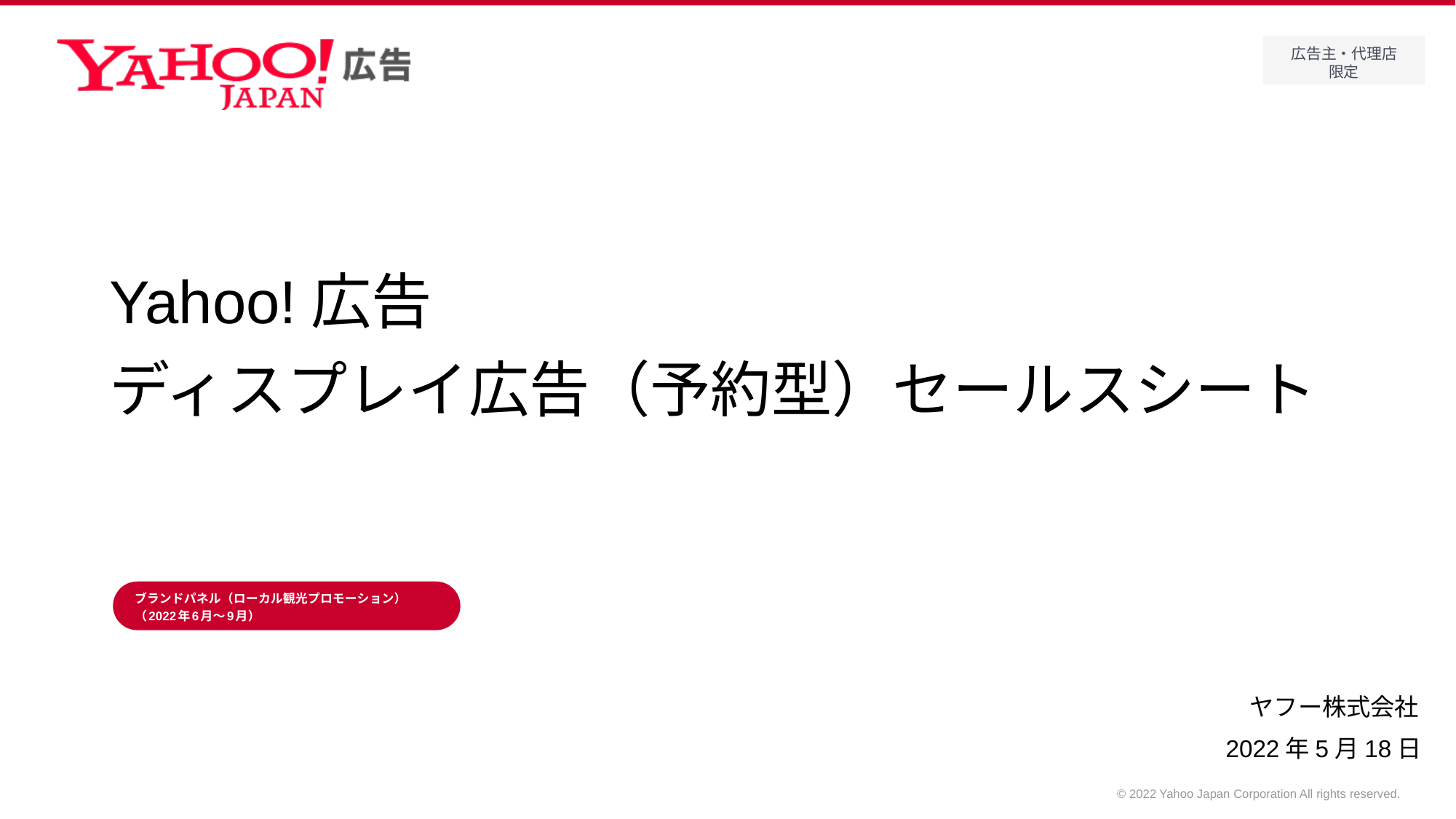

# Yahoo!広告 ディスプレイ広告（予約型）セールスシート
ブランドパネル（ローカル観光プロモーション）
（2022年6月～9月）
2022年5月18日